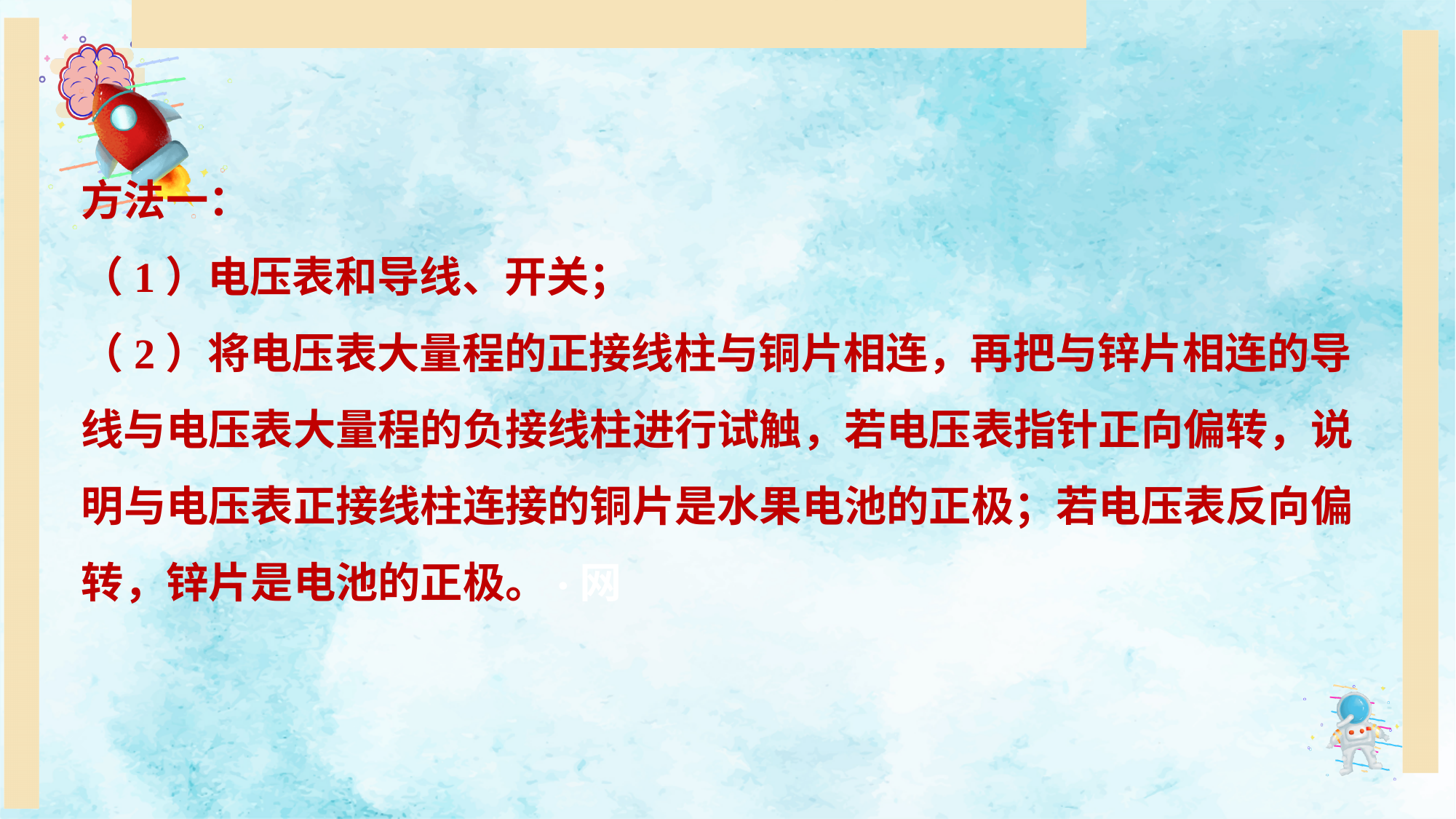

方法一：
（1）电压表和导线、开关；
（2）将电压表大量程的正接线柱与铜片相连，再把与锌片相连的导线与电压表大量程的负接线柱进行试触，若电压表指针正向偏转，说明与电压表正接线柱连接的铜片是水果电池的正极；若电压表反向偏转，锌片是电池的正极。·网